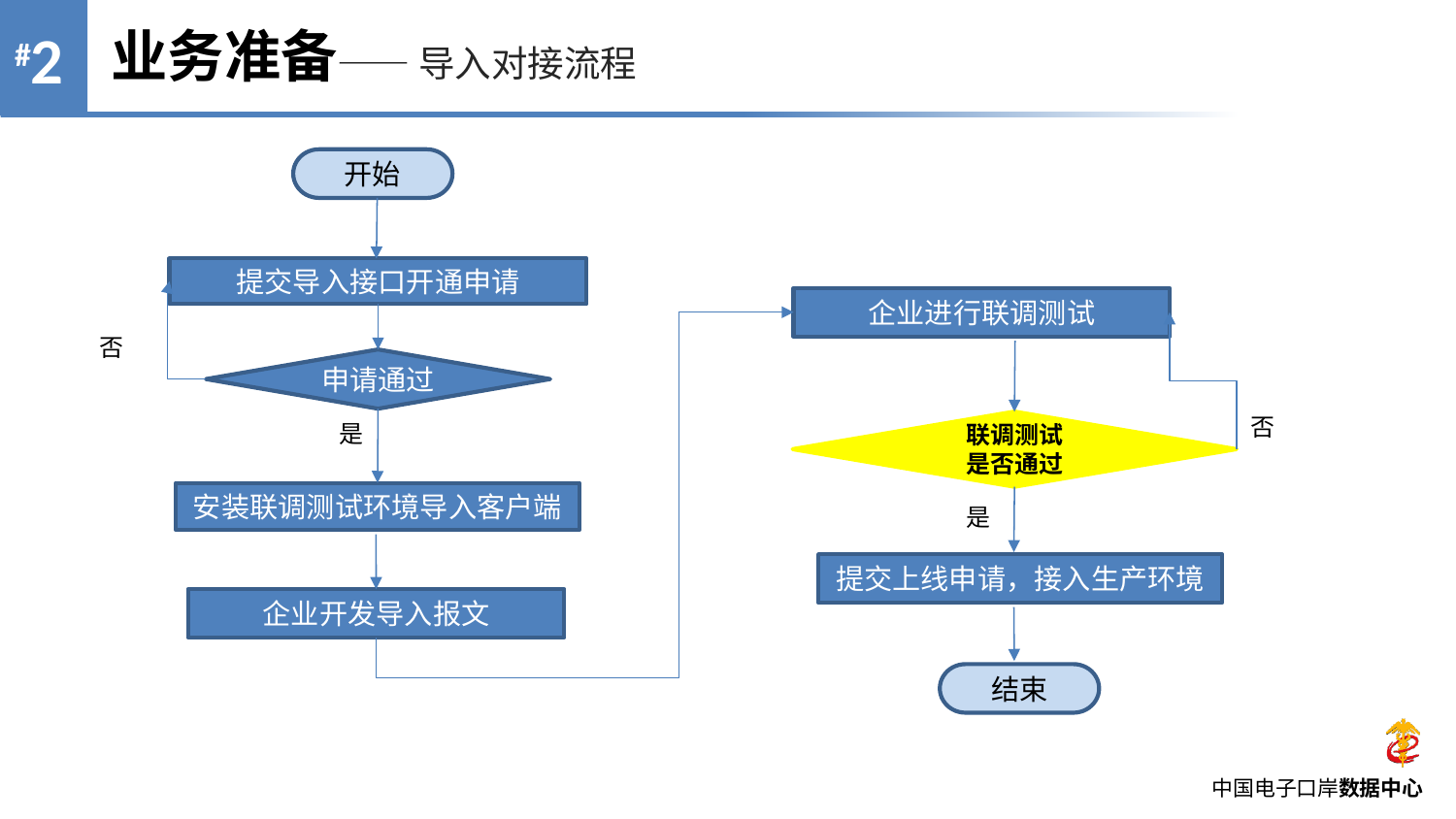

业务准备—— 导入对接流程
开始
提交导入接口开通申请

企业进行联调测试

否
申请通过
否
是
联调测试
是否通过

安装联调测试环境导入客户端
是
提交上线申请，接入生产环境
企业开发导入报文
结束